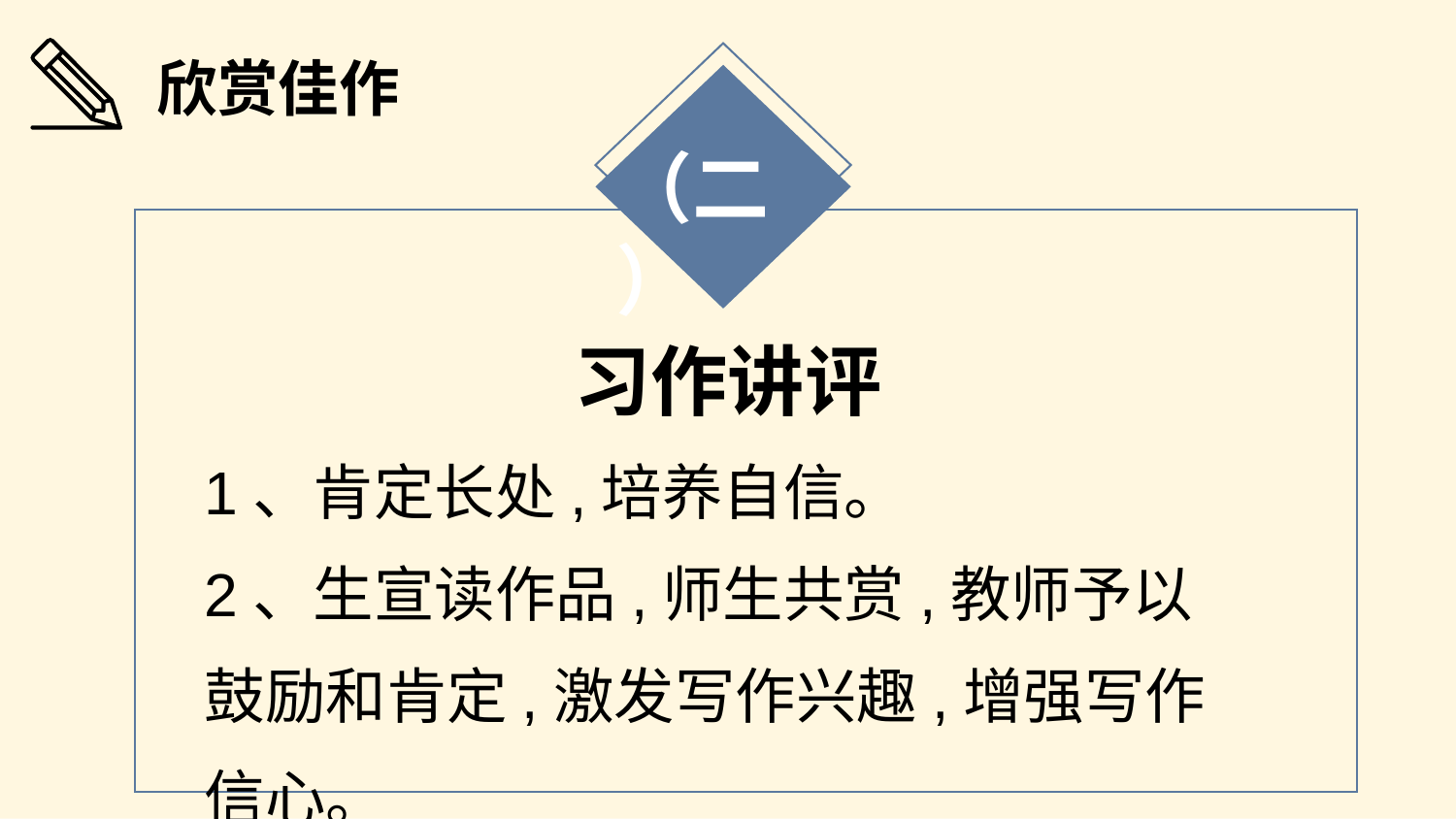

（二）
欣赏佳作

习作讲评
1、肯定长处,培养自信。
2、生宣读作品,师生共赏,教师予以鼓励和肯定,激发写作兴趣,增强写作信心。